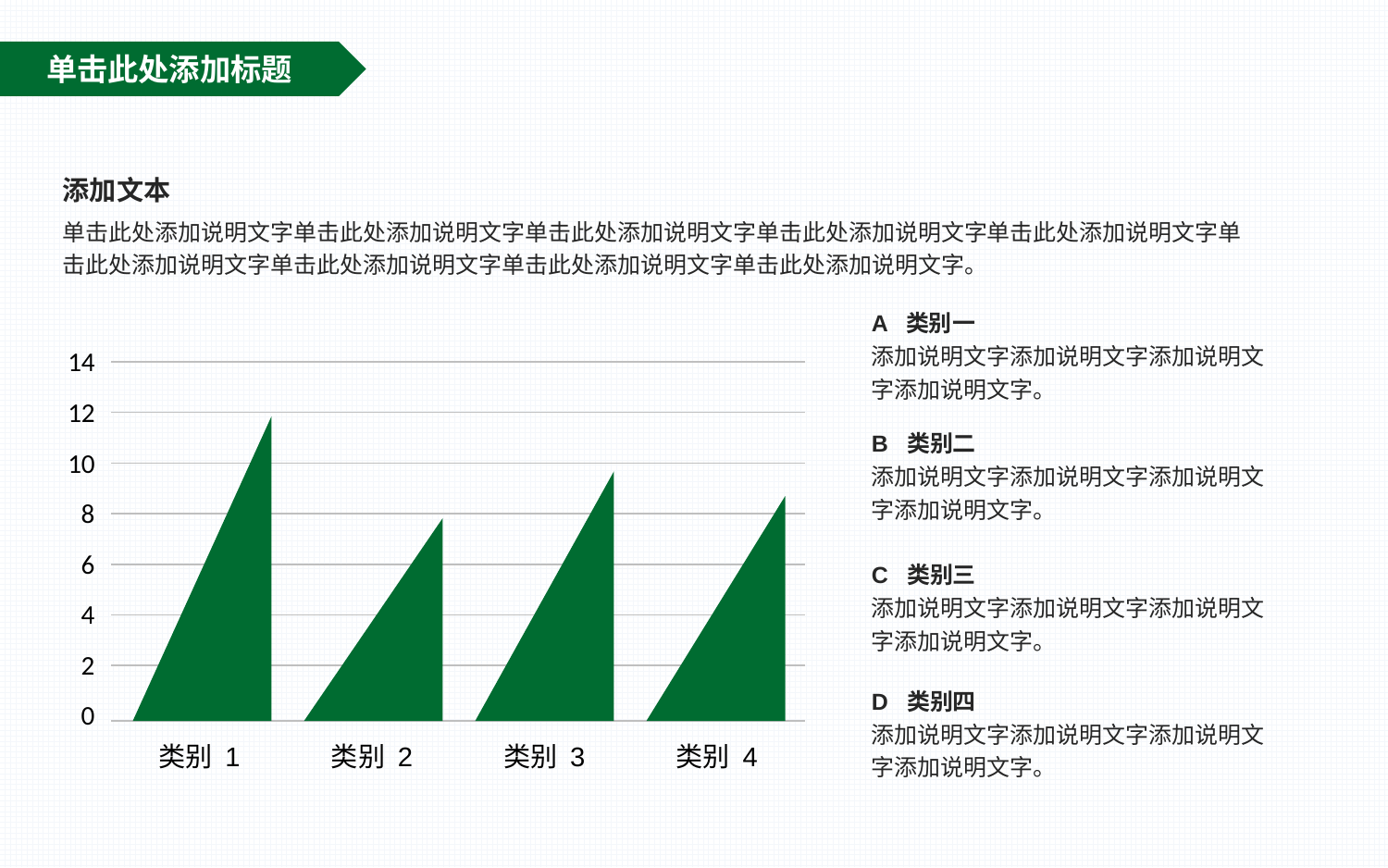

单击此处添加标题
添加文本
单击此处添加说明文字单击此处添加说明文字单击此处添加说明文字单击此处添加说明文字单击此处添加说明文字单击此处添加说明文字单击此处添加说明文字单击此处添加说明文字单击此处添加说明文字。
A  类别一
添加说明文字添加说明文字添加说明文字添加说明文字。
14
12
10
8
6
4
2
0

B  类别二
添加说明文字添加说明文字添加说明文字添加说明文字。

C  类别三
添加说明文字添加说明文字添加说明文字添加说明文字。
D  类别四
添加说明文字添加说明文字添加说明文字添加说明文字。
类别 1
类别 2
类别 3
类别 4